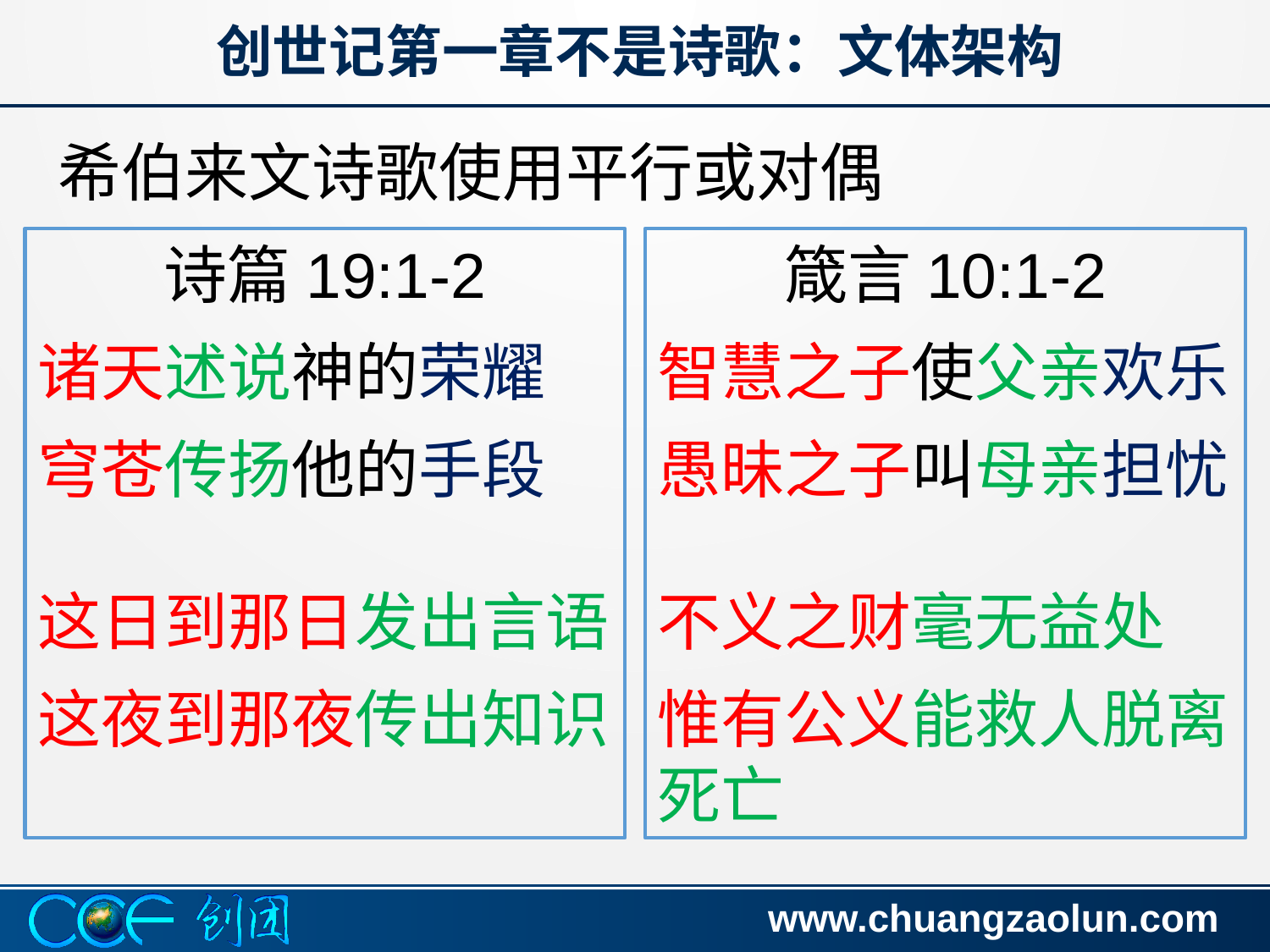

创世记第一章不是诗歌：文体架构
希伯来文诗歌使用平行或对偶
诗篇19:1-2

诸天述说神的荣耀

穹苍传扬他的手段

这日到那日发出言语

这夜到那夜传出知识

箴言10:1-2

智慧之子使父亲欢乐

愚昧之子叫母亲担忧

不义之财毫无益处

惟有公义能救人脱离死亡